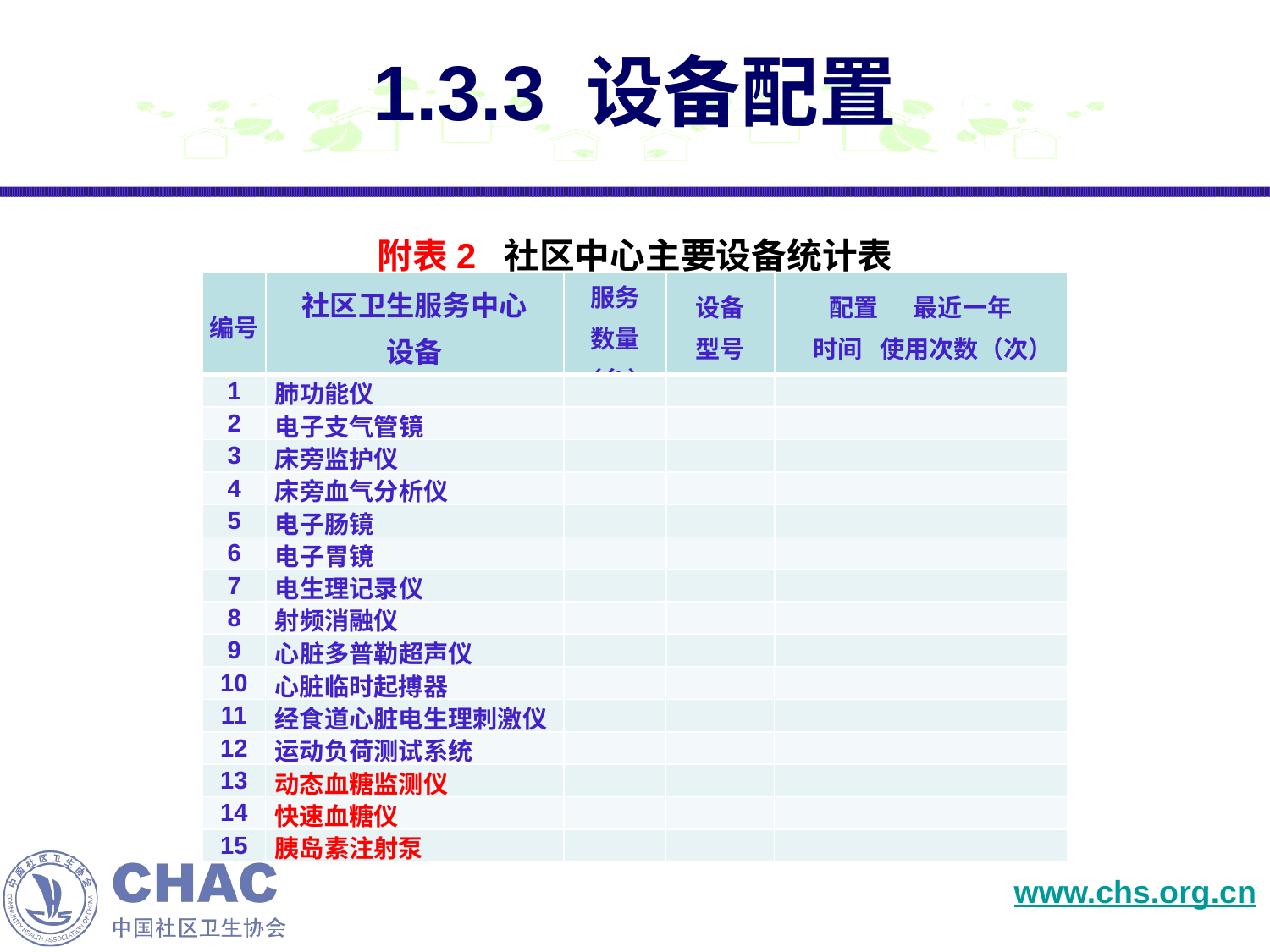

# 1.3.3 设备配置
附表2  社区中心主要设备统计表
| 编号 | 社区卫生服务中心 设备 | 服务 数量 （台） | 设备 型号 | 配置 最近一年 时间 使用次数（次） |
| --- | --- | --- | --- | --- |
| 1 | 肺功能仪 |  |  |  |
| 2 | 电子支气管镜 |  |  |  |
| 3 | 床旁监护仪 |  |  |  |
| 4 | 床旁血气分析仪 |  |  |  |
| 5 | 电子肠镜 |  |  |  |
| 6 | 电子胃镜 |  |  |  |
| 7 | 电生理记录仪 |  |  |  |
| 8 | 射频消融仪 |  |  |  |
| 9 | 心脏多普勒超声仪 |  |  |  |
| 10 | 心脏临时起搏器 |  |  |  |
| --- | --- | --- | --- | --- |
| 11 | 经食道心脏电生理刺激仪 |  |  |  |
| 12 | 运动负荷测试系统 |  |  |  |
| 13 | 动态血糖监测仪 |  |  |  |
| 14 | 快速血糖仪 |  |  |  |
| 15 | 胰岛素注射泵 |  |  |  |